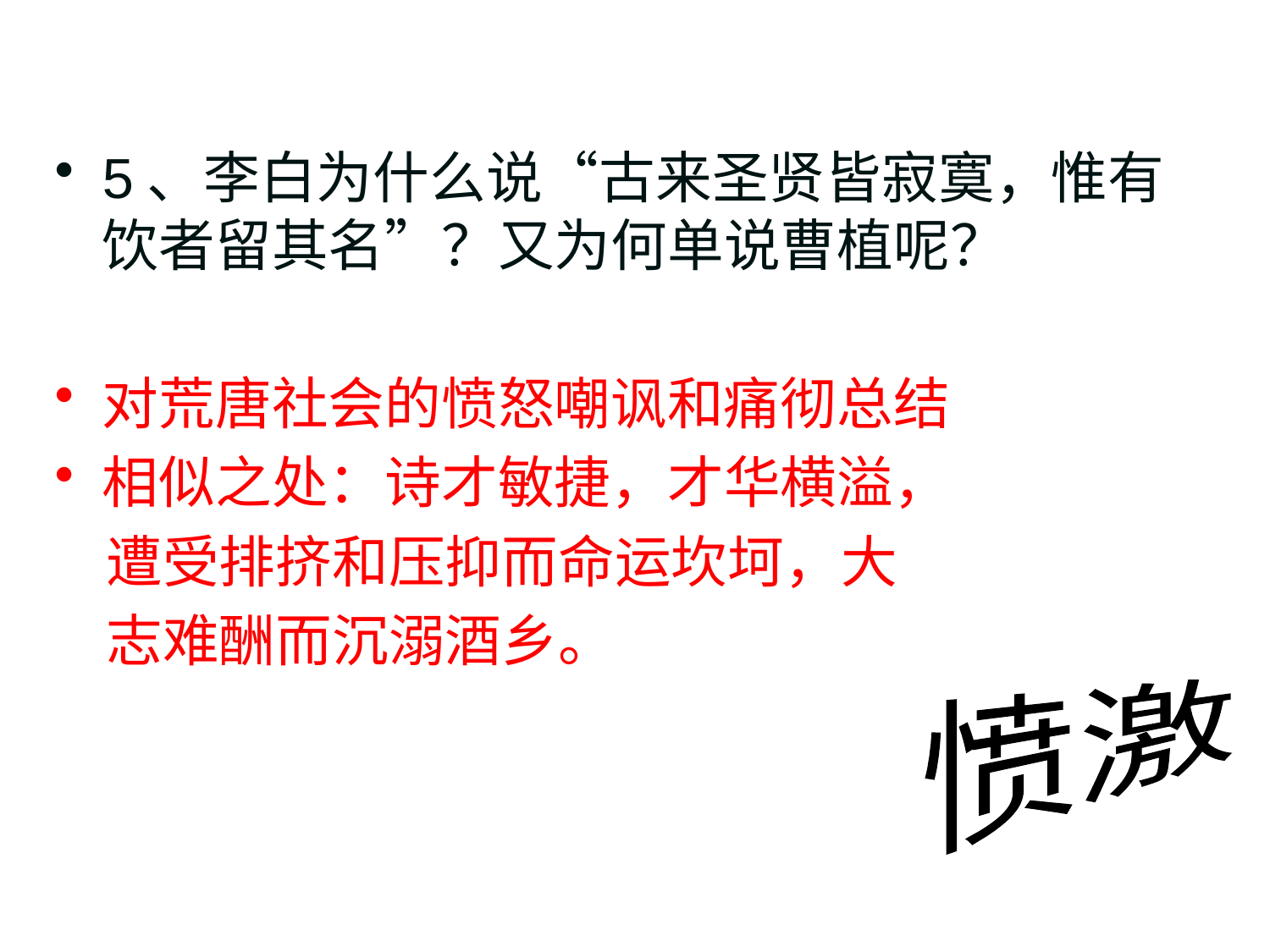

# 5、李白为什么说“古来圣贤皆寂寞，惟有饮者留其名”？又为何单说曹植呢？

对荒唐社会的愤怒嘲讽和痛彻总结
相似之处：诗才敏捷，才华横溢，
   遭受排挤和压抑而命运坎坷，大
   志难酬而沉溺酒乡。
愤激